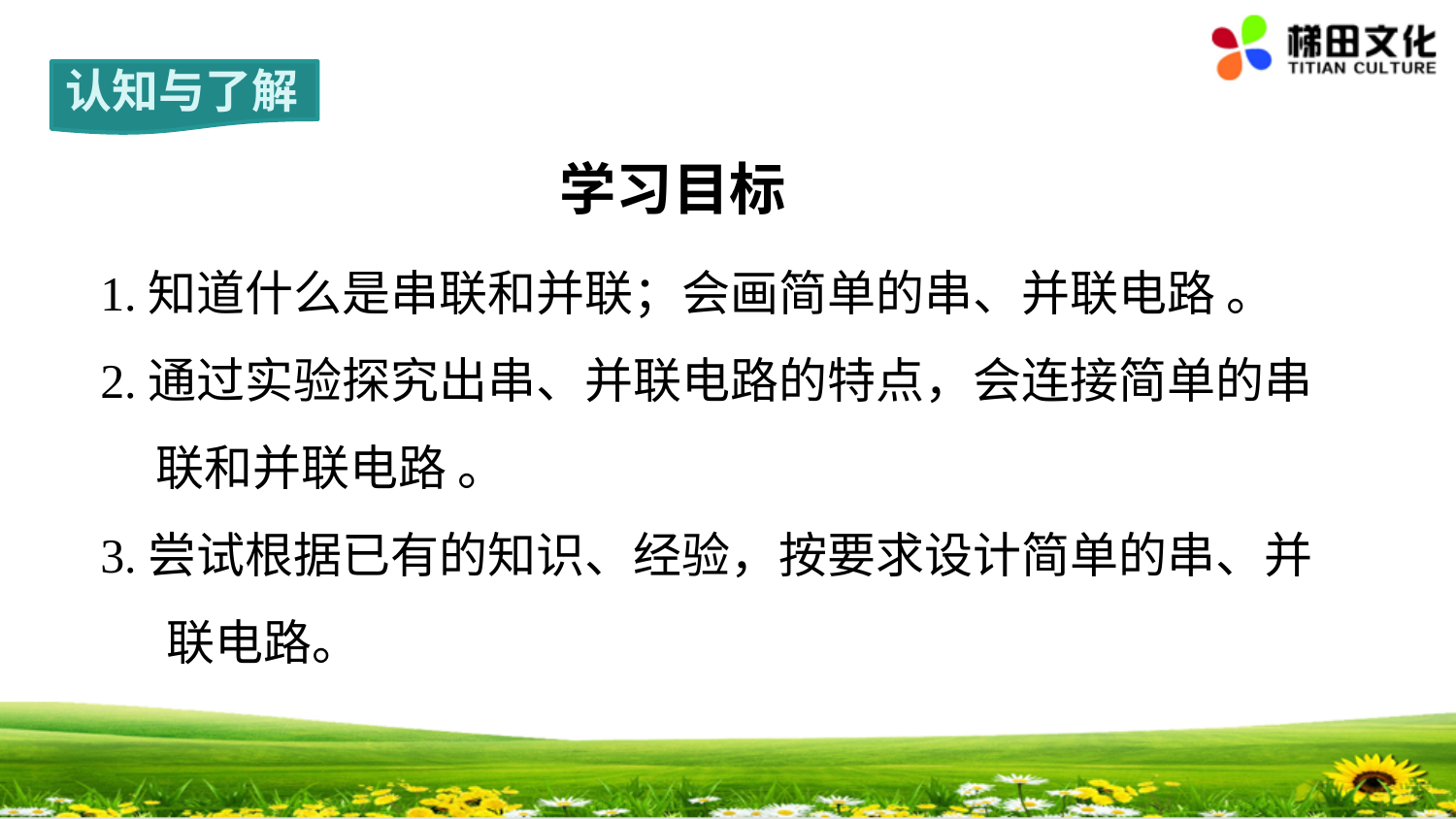

认知与了解

学习目标
1.知道什么是串联和并联；会画简单的串、并联电路 。
2.通过实验探究出串、并联电路的特点，会连接简单的串
    联和并联电路 。
3.尝试根据已有的知识、经验，按要求设计简单的串、并
     联电路。